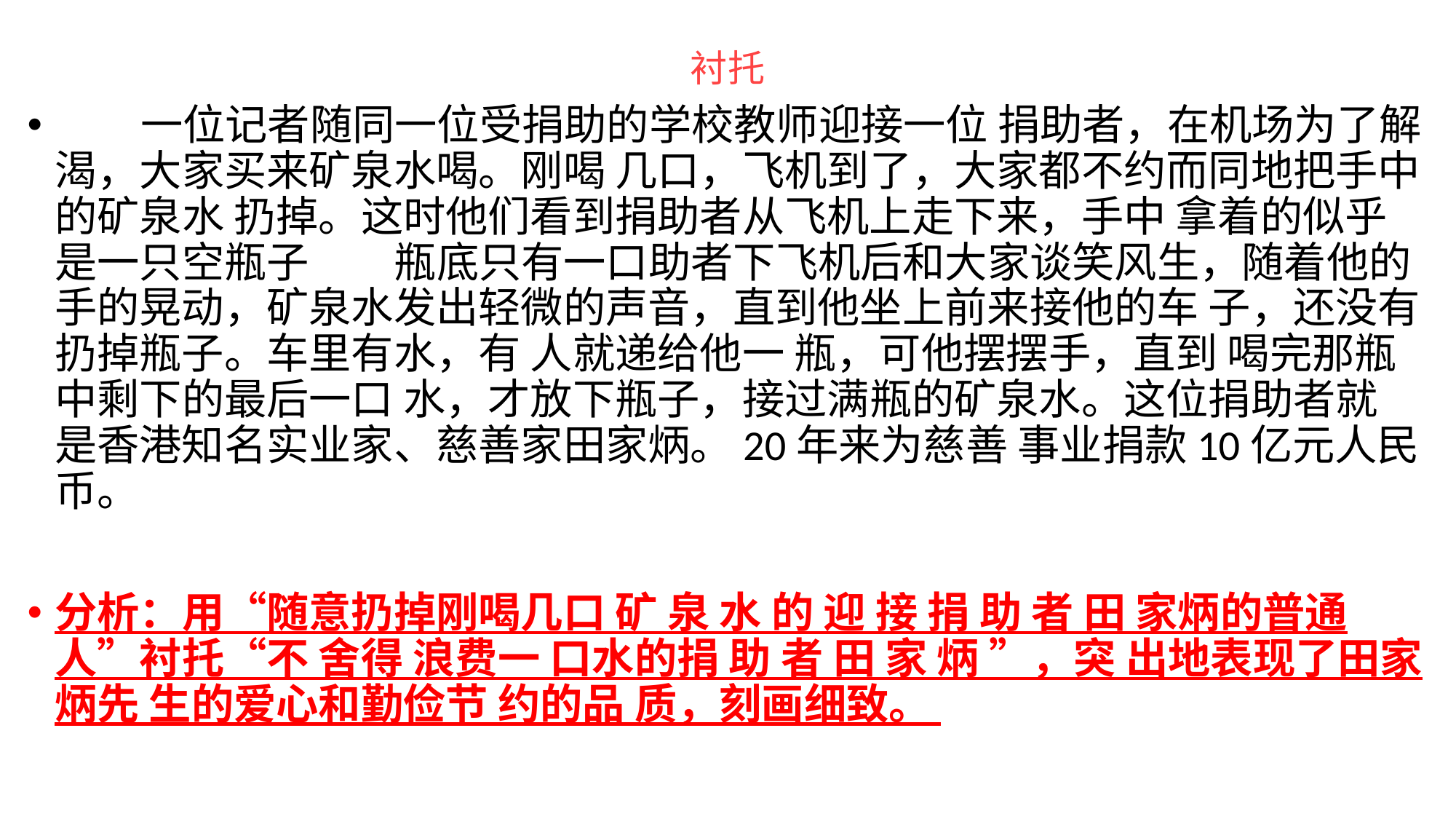

# 衬托
        一位记者随同一位受捐助的学校教师迎接一位 捐助者，在机场为了解渴，大家买来矿泉水喝。刚喝 几口，飞机到了，大家都不约而同地把手中的矿泉水 扔掉。这时他们看到捐助者从飞机上走下来，手中 拿着的似乎是一只空瓶子         瓶底只有一口助者下飞机后和大家谈笑风生，随着他的手的晃动，矿泉水发出轻微的声音，直到他坐上前来接他的车 子，还没有 扔掉瓶子。车里有水，有 人就递给他一 瓶，可他摆摆手，直到 喝完那瓶中剩下的最后一口 水，才放下瓶子，接过满瓶的矿泉水。这位捐助者就 是香港知名实业家、慈善家田家炳。20年来为慈善 事业捐款10亿元人民币。

分析：用“随意扔掉刚喝几口 矿 泉 水 的 迎 接 捐 助 者 田 家炳的普通人”衬托“不 舍得 浪费一 口水的捐 助 者 田 家 炳 ”，突 出地表现了田家炳先 生的爱心和勤俭节 约的品 质，刻画细致。